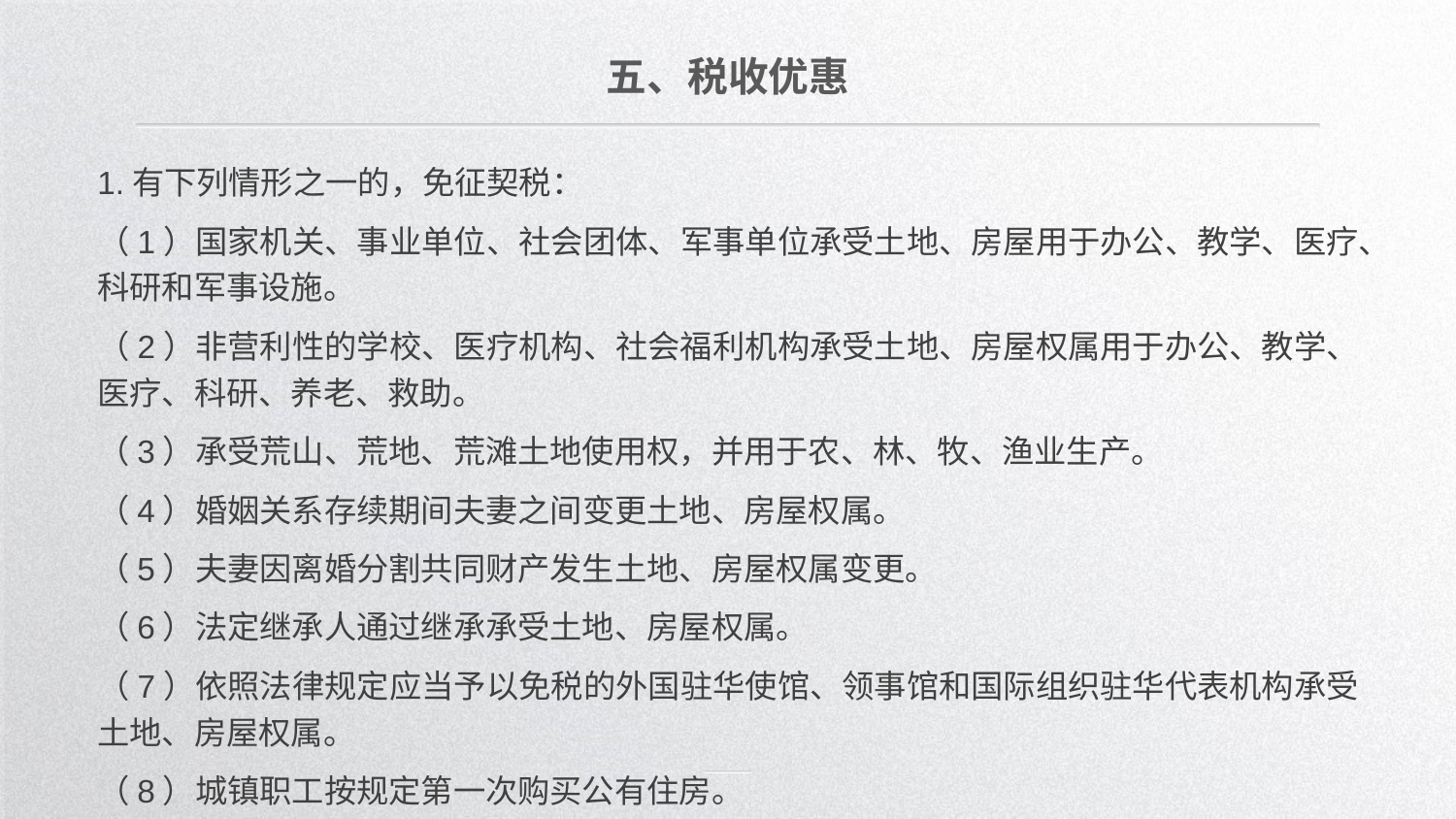

五、税收优惠
1.有下列情形之一的，免征契税：
（1）国家机关、事业单位、社会团体、军事单位承受土地、房屋用于办公、教学、医疗、科研和军事设施。
（2）非营利性的学校、医疗机构、社会福利机构承受土地、房屋权属用于办公、教学、医疗、科研、养老、救助。
（3）承受荒山、荒地、荒滩土地使用权，并用于农、林、牧、渔业生产。
（4）婚姻关系存续期间夫妻之间变更土地、房屋权属。
（5）夫妻因离婚分割共同财产发生土地、房屋权属变更。
（6）法定继承人通过继承承受土地、房屋权属。
（7）依照法律规定应当予以免税的外国驻华使馆、领事馆和国际组织驻华代表机构承受土地、房屋权属。
（8）城镇职工按规定第一次购买公有住房。